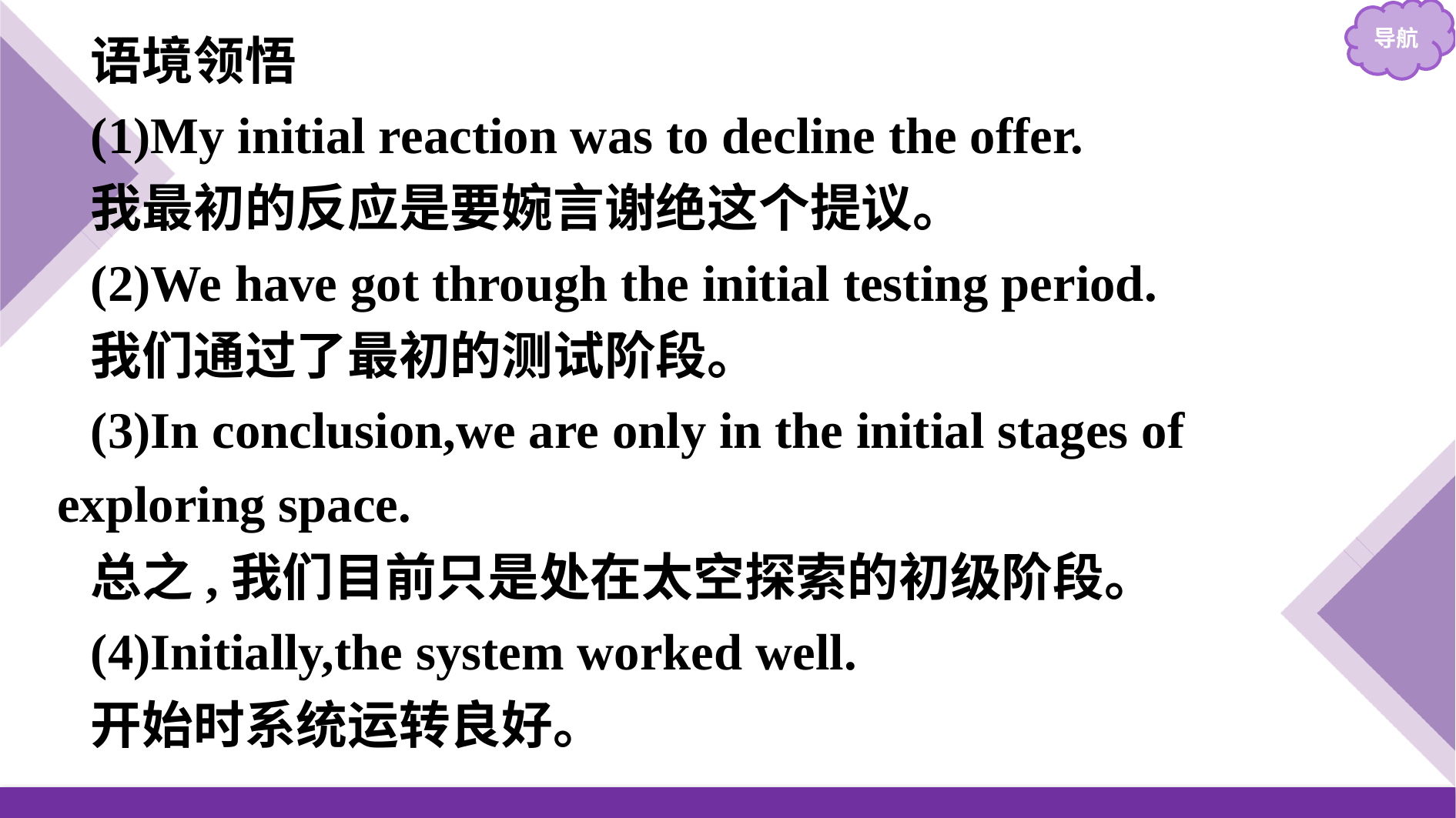

语境领悟
(1)My initial reaction was to decline the offer.
我最初的反应是要婉言谢绝这个提议。
(2)We have got through the initial testing period.
我们通过了最初的测试阶段。
(3)In conclusion,we are only in the initial stages of exploring space.
总之,我们目前只是处在太空探索的初级阶段。
(4)Initially,the system worked well.
开始时系统运转良好。